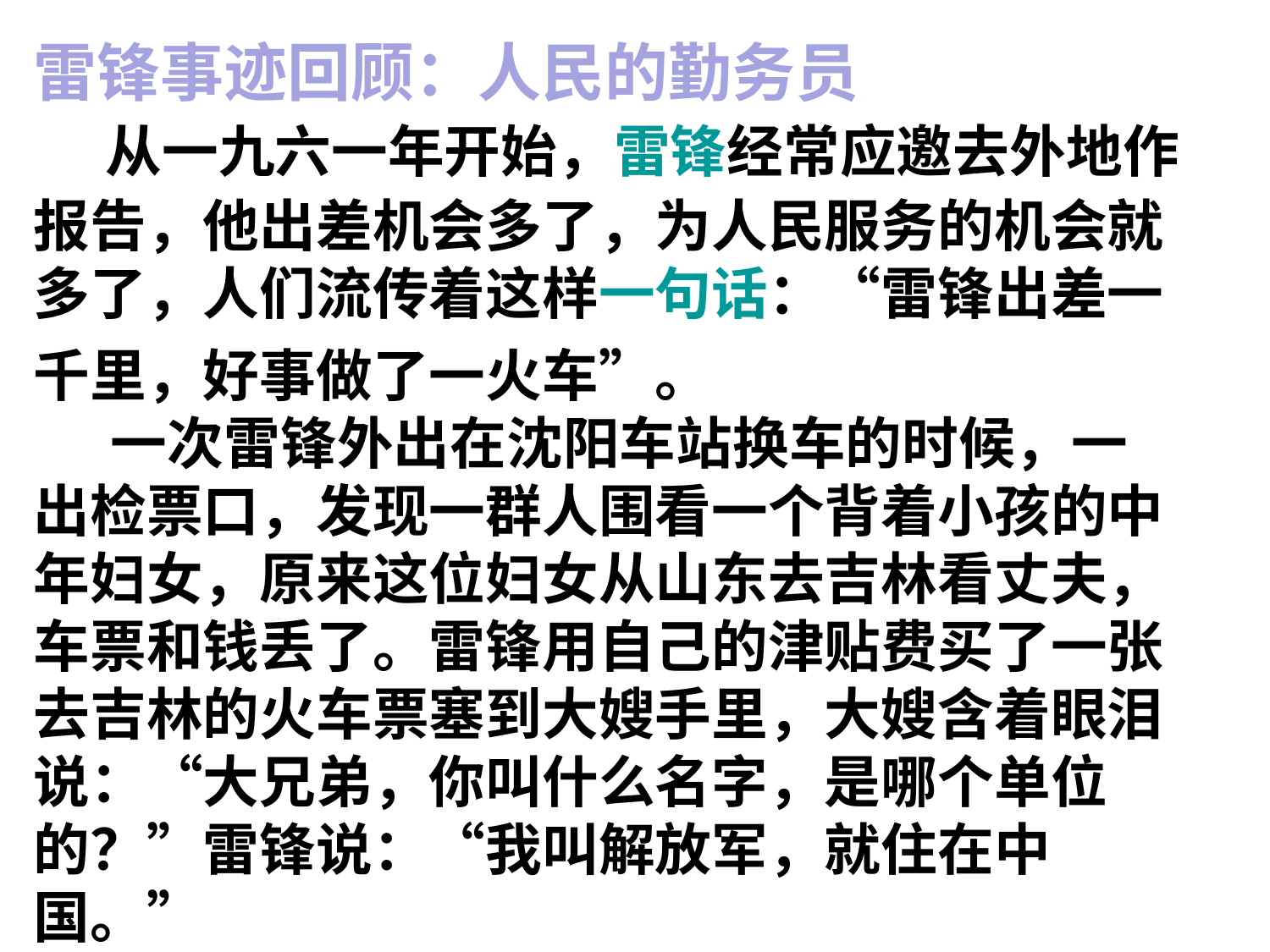

雷锋事迹回顾：人民的勤务员
     从一九六一年开始，雷锋经常应邀去外地作报告，他出差机会多了，为人民服务的机会就多了，人们流传着这样一句话：“雷锋出差一千里，好事做了一火车”。
      一次雷锋外出在沈阳车站换车的时候，一出检票口，发现一群人围看一个背着小孩的中年妇女，原来这位妇女从山东去吉林看丈夫，车票和钱丢了。雷锋用自己的津贴费买了一张去吉林的火车票塞到大嫂手里，大嫂含着眼泪说：“大兄弟，你叫什么名字，是哪个单位的？”雷锋说：“我叫解放军，就住在中国。”